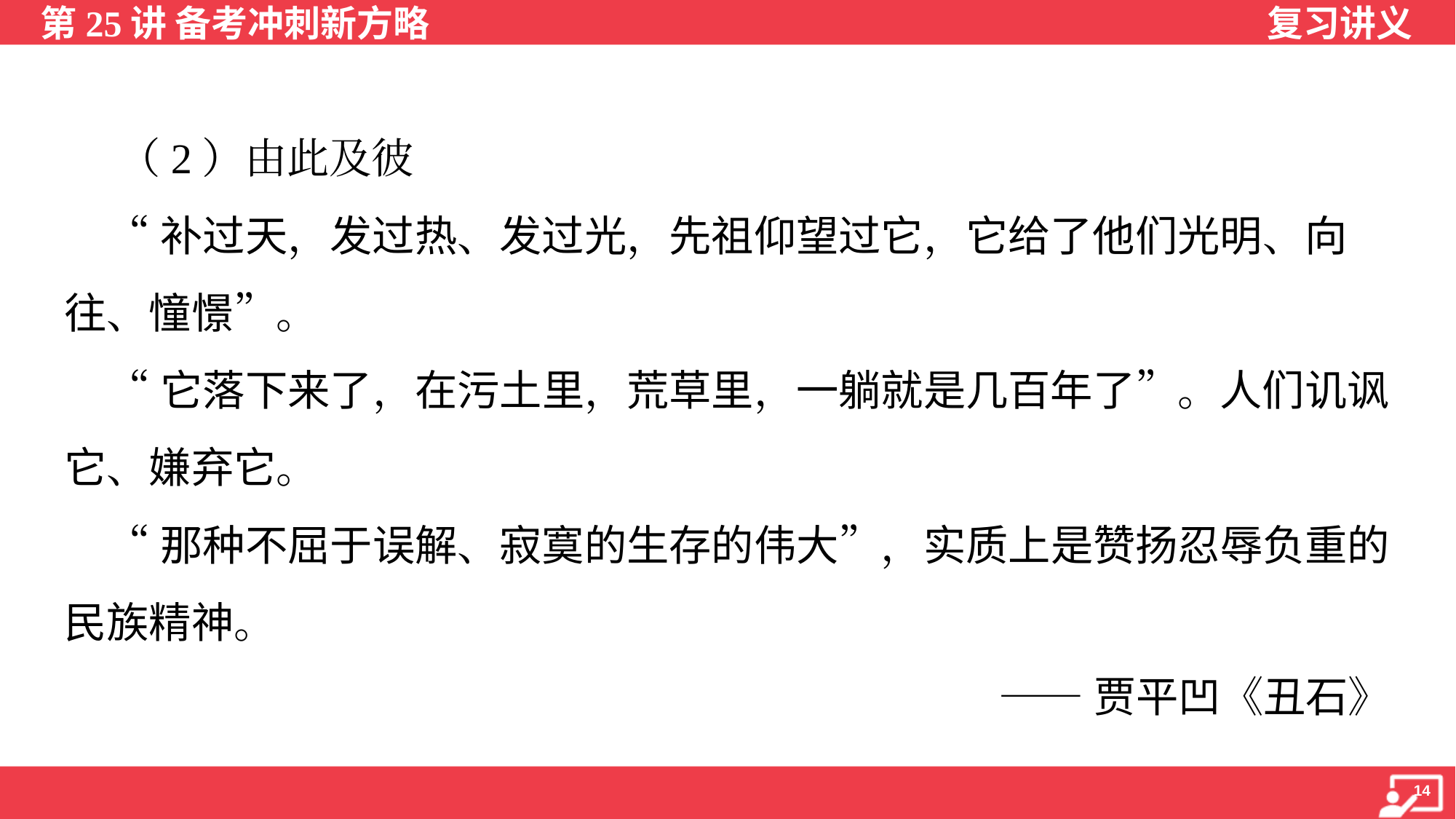

（2）由此及彼
    “补过天，发过热、发过光，先祖仰望过它，它给了他们光明、向
往、憧憬”。
    “它落下来了，在污土里，荒草里，一躺就是几百年了”。人们讥讽
它、嫌弃它。
    “那种不屈于误解、寂寞的生存的伟大”，实质上是赞扬忍辱负重的
民族精神。
——贾平凹《丑石》